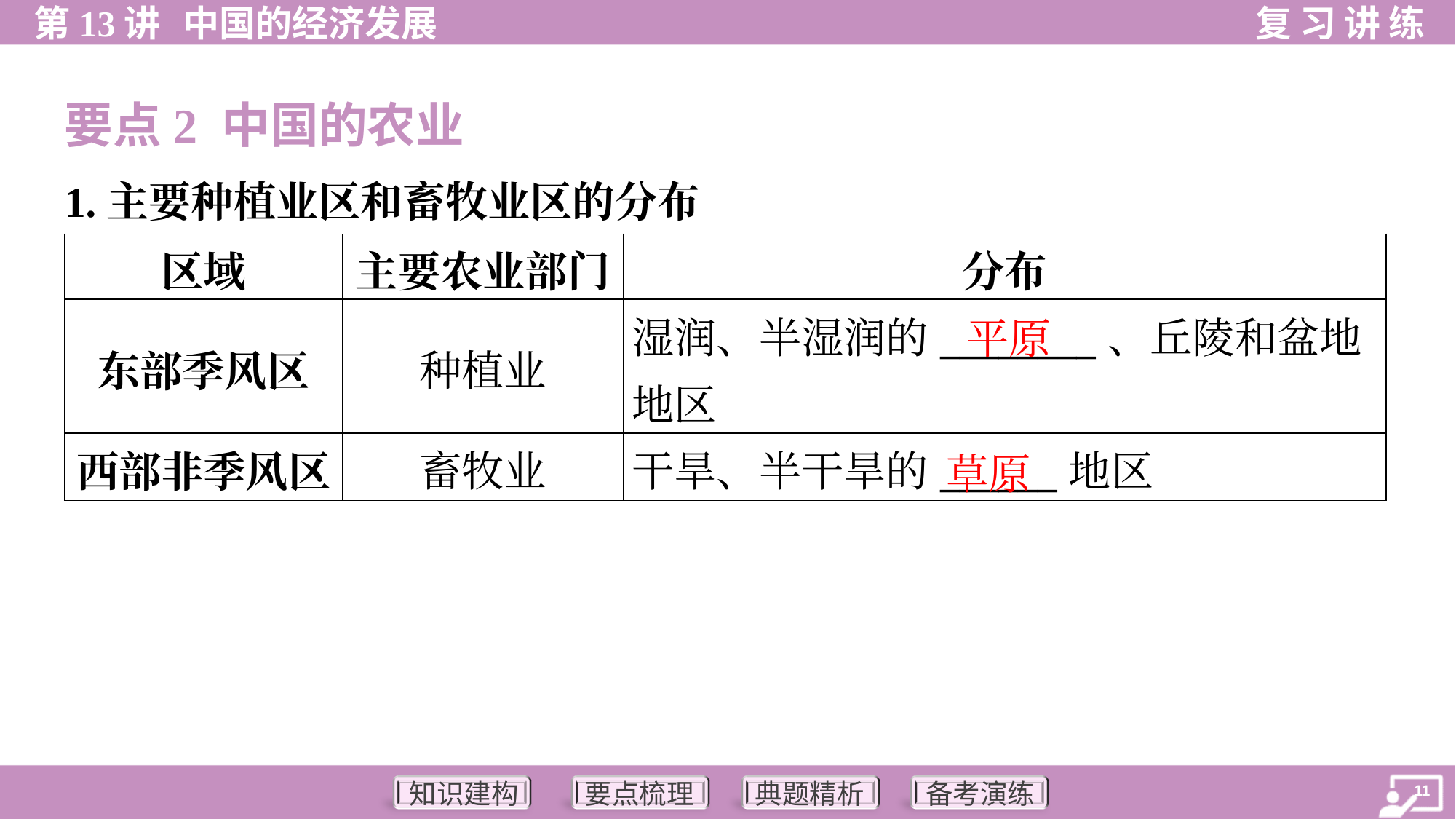

要点2 中国的农业
1.主要种植业区和畜牧业区的分布
| 区域 | 主要农业部门 | 分布 |
| --- | --- | --- |
| 东部季风区 | 种植业 | 湿润、半湿润的\_\_\_\_\_\_\_\_、丘陵和盆地地区 |
| 西部非季风区 | 畜牧业 | 干旱、半干旱的\_\_\_\_\_\_地区 |
平原
草原